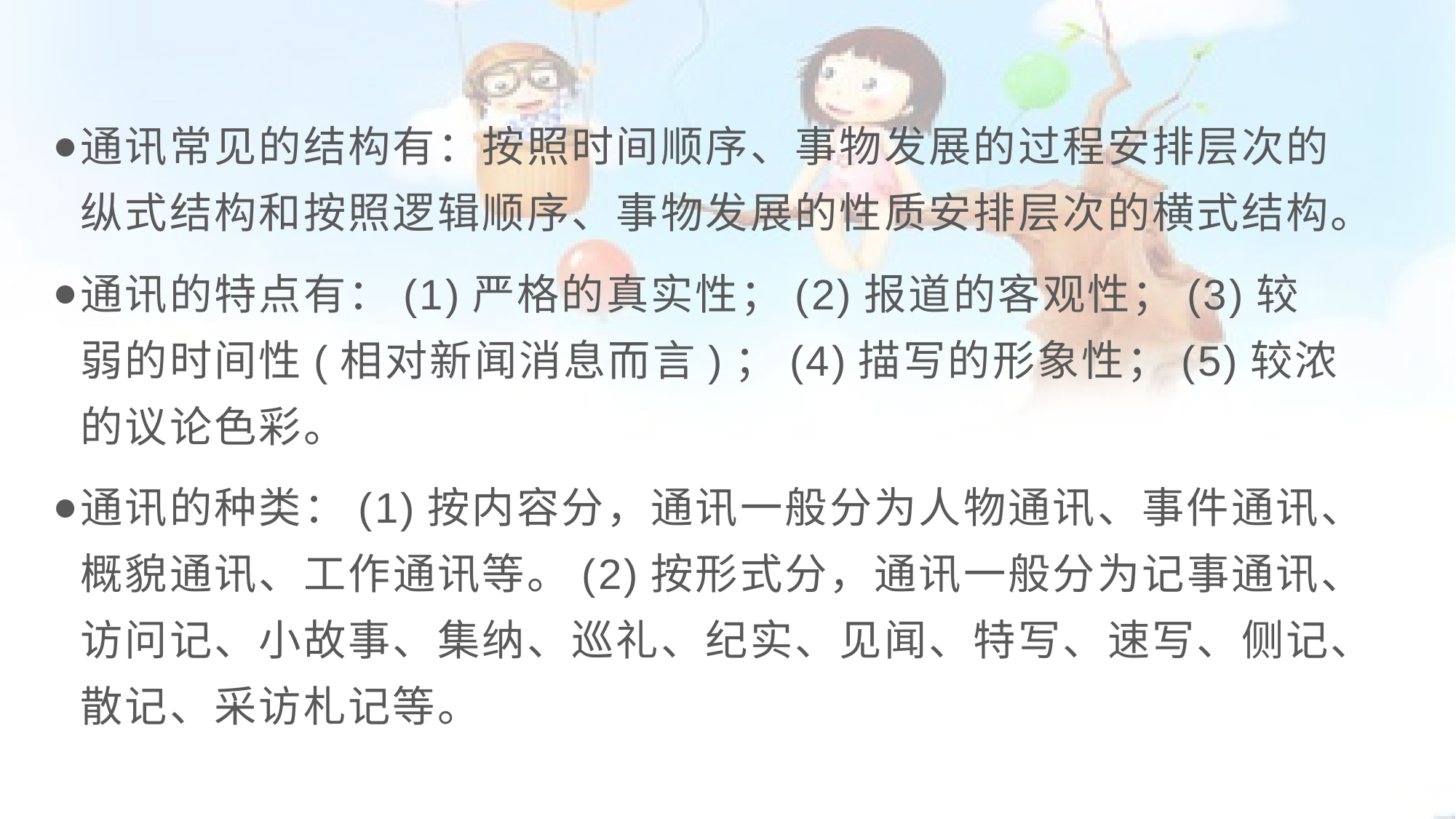

通讯常见的结构有：按照时间顺序、事物发展的过程安排层次的纵式结构和按照逻辑顺序、事物发展的性质安排层次的横式结构。
通讯的特点有：(1)严格的真实性；(2)报道的客观性；(3)较弱的时间性(相对新闻消息而言)；(4)描写的形象性；(5)较浓的议论色彩。
通讯的种类：(1)按内容分，通讯一般分为人物通讯、事件通讯、概貌通讯、工作通讯等。(2)按形式分，通讯一般分为记事通讯、访问记、小故事、集纳、巡礼、纪实、见闻、特写、速写、侧记、散记、采访札记等。